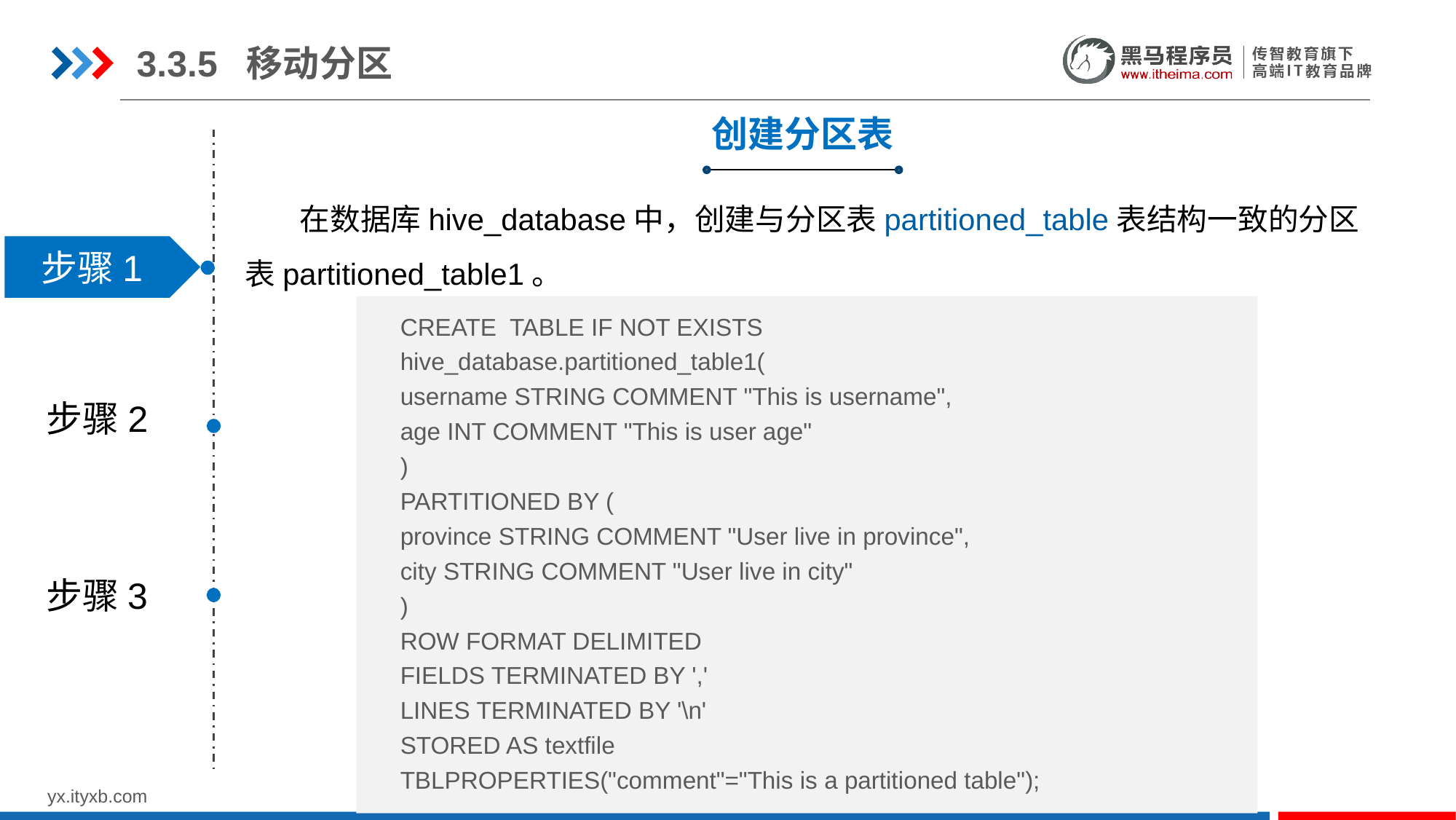

3.3.5  移动分区
创建分区表

在数据库hive_database中，创建与分区表partitioned_table表结构一致的分区表partitioned_table1。

步骤1

CREATE  TABLE IF NOT EXISTS
hive_database.partitioned_table1(
username STRING COMMENT "This is username",
age INT COMMENT "This is user age"
)
PARTITIONED BY (
province STRING COMMENT "User live in province",
city STRING COMMENT "User live in city"
)
ROW FORMAT DELIMITED
FIELDS TERMINATED BY ','
LINES TERMINATED BY '\n'
STORED AS textfile
TBLPROPERTIES("comment"="This is a partitioned table");
步骤2

步骤3